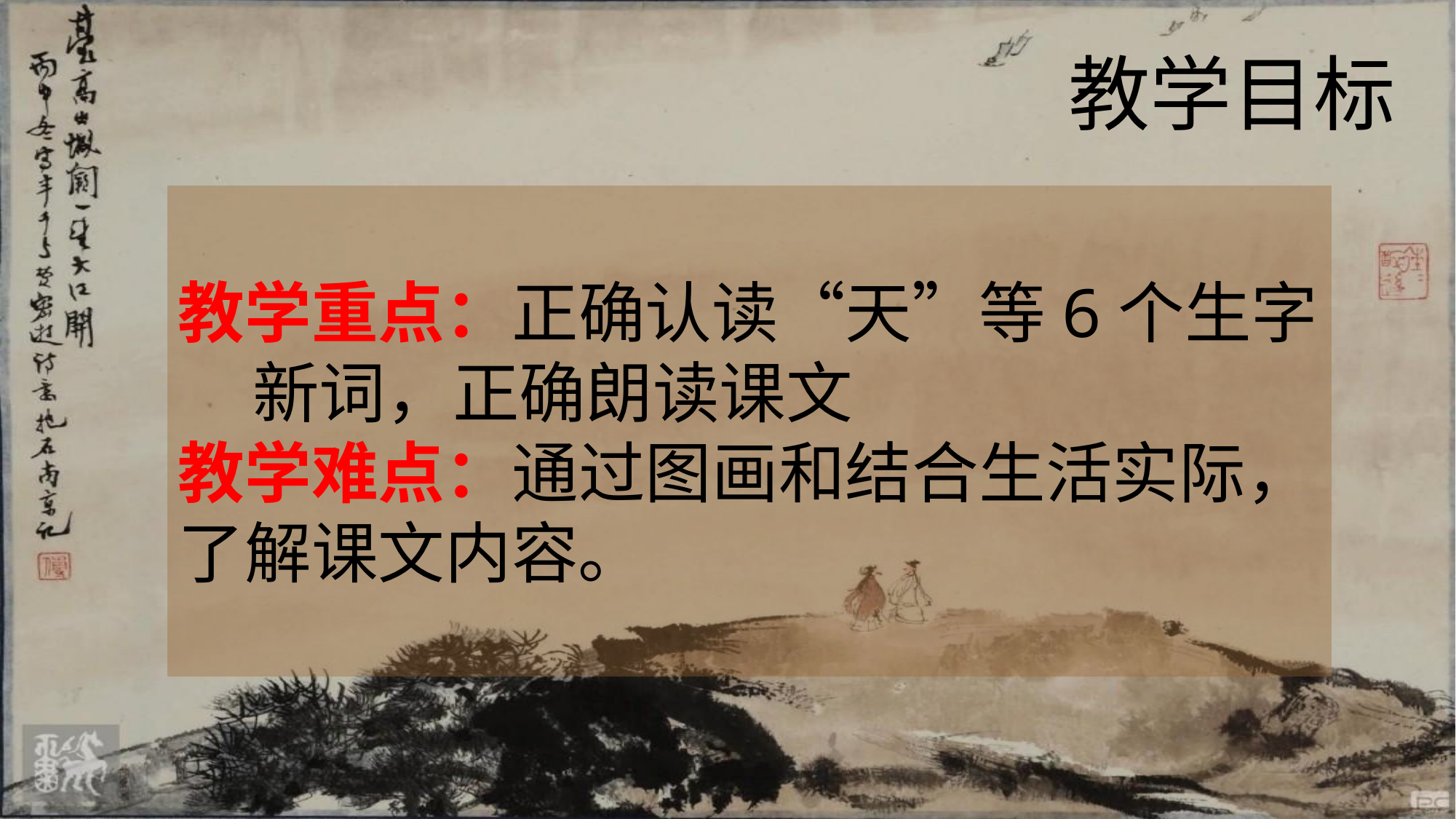

教学目标

教学重点：正确认读“天”等6个生字      新词，正确朗读课文
教学难点：通过图画和结合生活实际，了解课文内容。